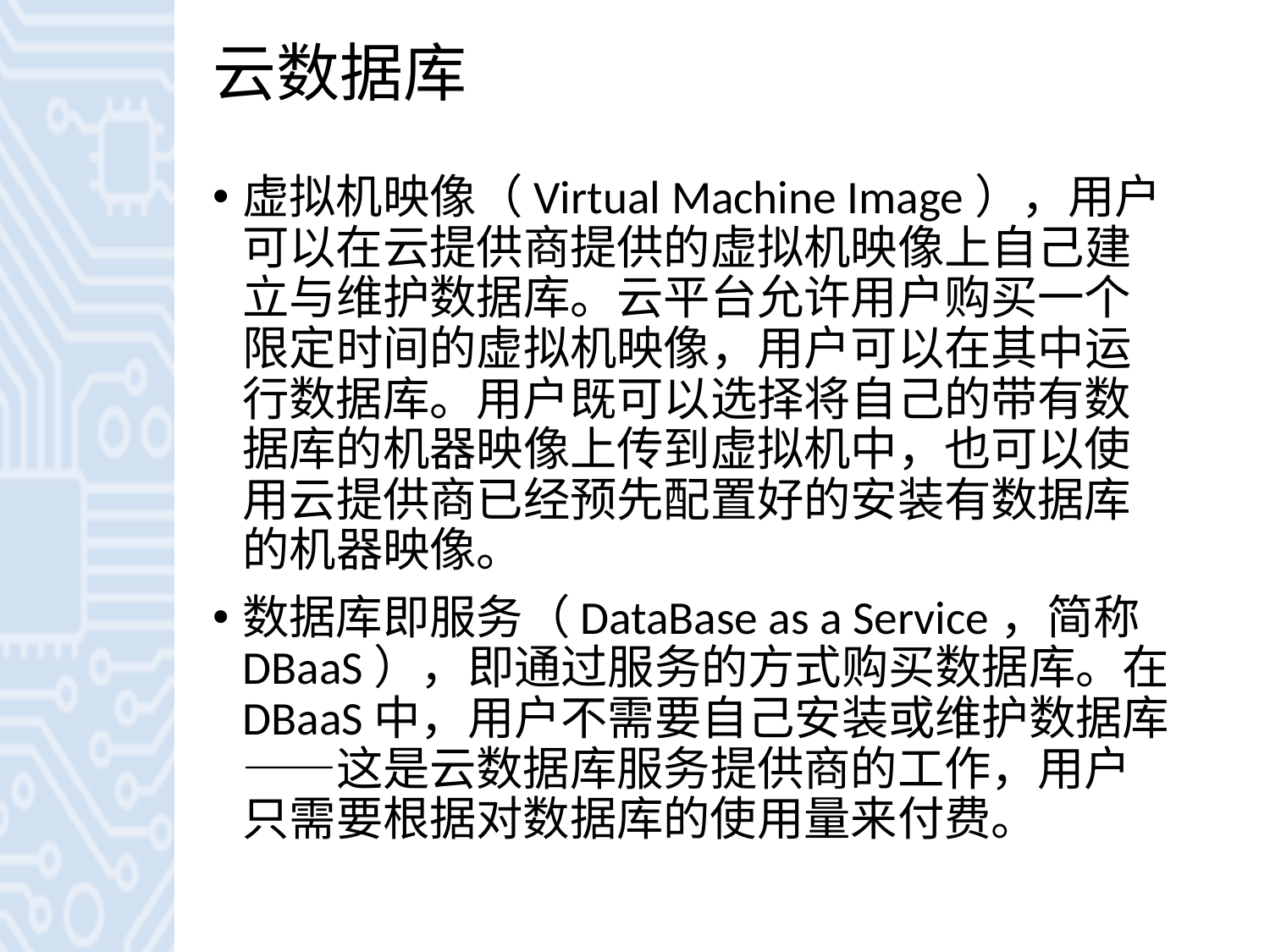

# 云数据库
虚拟机映像（Virtual Machine Image），用户可以在云提供商提供的虚拟机映像上自己建立与维护数据库。云平台允许用户购买一个限定时间的虚拟机映像，用户可以在其中运行数据库。用户既可以选择将自己的带有数据库的机器映像上传到虚拟机中，也可以使用云提供商已经预先配置好的安装有数据库的机器映像。
数据库即服务（DataBase as a Service，简称DBaaS），即通过服务的方式购买数据库。在DBaaS中，用户不需要自己安装或维护数据库——这是云数据库服务提供商的工作，用户只需要根据对数据库的使用量来付费。